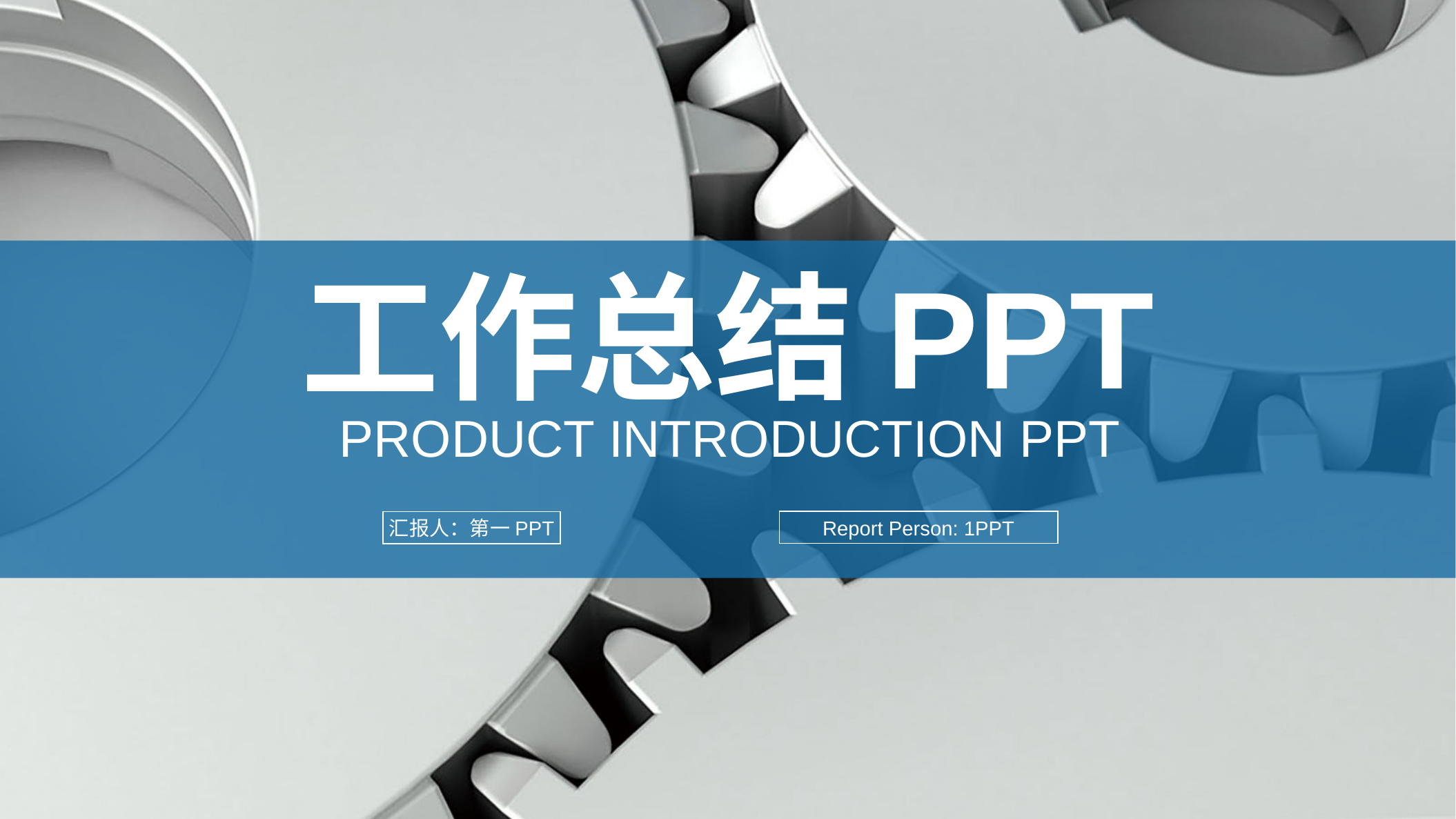

工作总结PPT
PRODUCT INTRODUCTION PPT
Report Person: 1PPT
汇报人：第一PPT